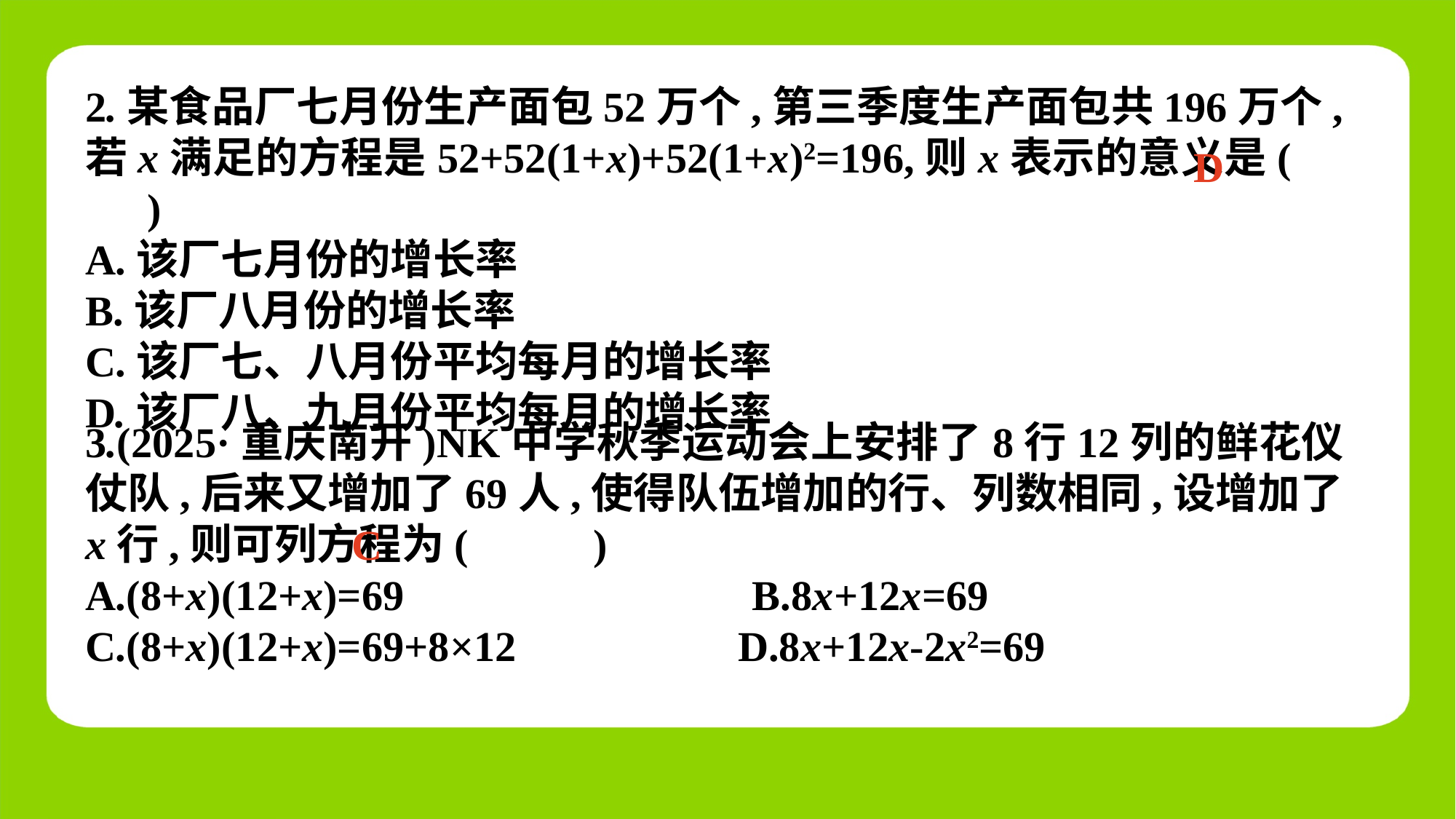

2.某食品厂七月份生产面包52万个,第三季度生产面包共196万个,若x满足的方程是52+52(1+x)+52(1+x)2=196,则x表示的意义是(　  　)
A.该厂七月份的增长率
B.该厂八月份的增长率
C.该厂七、八月份平均每月的增长率
D.该厂八、九月份平均每月的增长率
D
3.(2025·重庆南开)NK中学秋季运动会上安排了8行12列的鲜花仪仗队,后来又增加了69人,使得队伍增加的行、列数相同,设增加了x行,则可列方程为(　  　)
A.(8+x)(12+x)=69                                 B.8x+12x=69
C.(8+x)(12+x)=69+8×12                     D.8x+12x-2x2=69
C